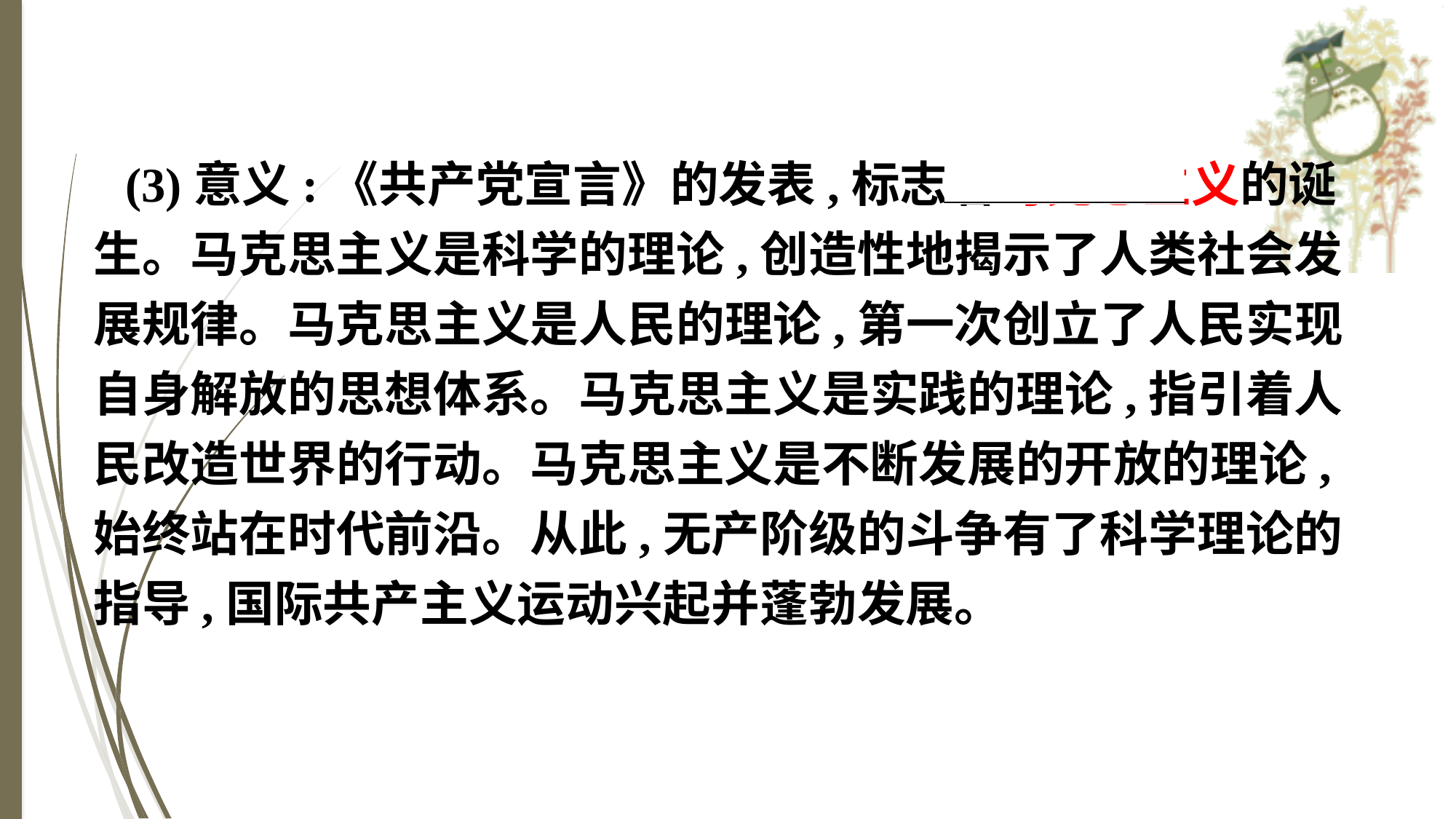

(3)意义:《共产党宣言》的发表,标志着马克思主义的诞生。马克思主义是科学的理论,创造性地揭示了人类社会发展规律。马克思主义是人民的理论,第一次创立了人民实现自身解放的思想体系。马克思主义是实践的理论,指引着人民改造世界的行动。马克思主义是不断发展的开放的理论,始终站在时代前沿。从此,无产阶级的斗争有了科学理论的指导,国际共产主义运动兴起并蓬勃发展。